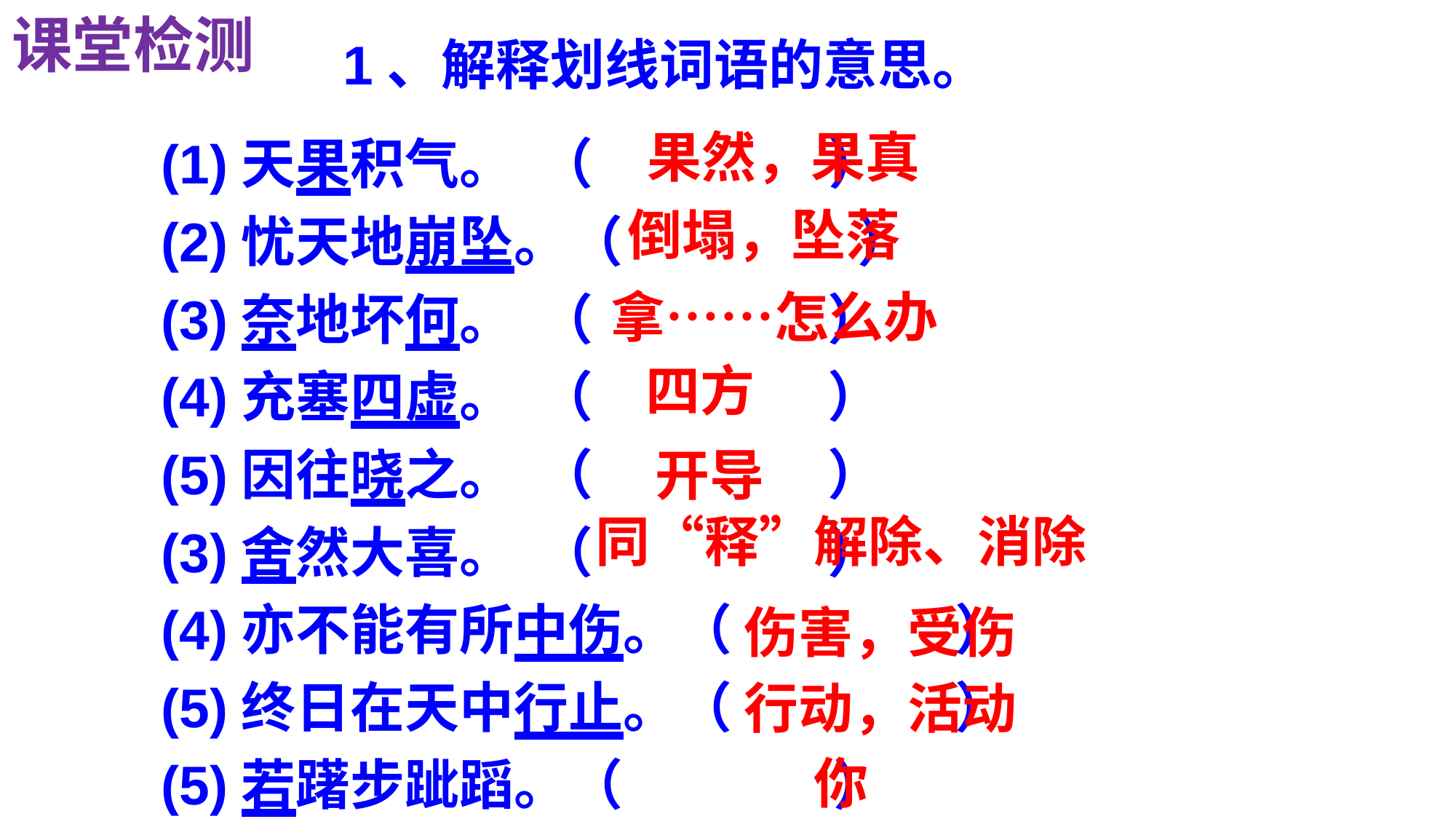

课堂检测
1、解释划线词语的意思。
(1)天果积气。  （                   ）
(2)忧天地崩坠。（                   ）
(3)奈地坏何。  （                   ）
(4)充塞四虚。  （                   ）
(5)因往晓之。  （                   ）
(3)舍然大喜。  （                   ）
(4)亦不能有所中伤。（                  ）
(5)终日在天中行止。（                  ）
(5)若躇步跐蹈。（                 ）
果然，果真
倒塌，坠落
拿……怎么办
四方
开导
同“释”解除、消除
伤害，受伤
行动，活动
你